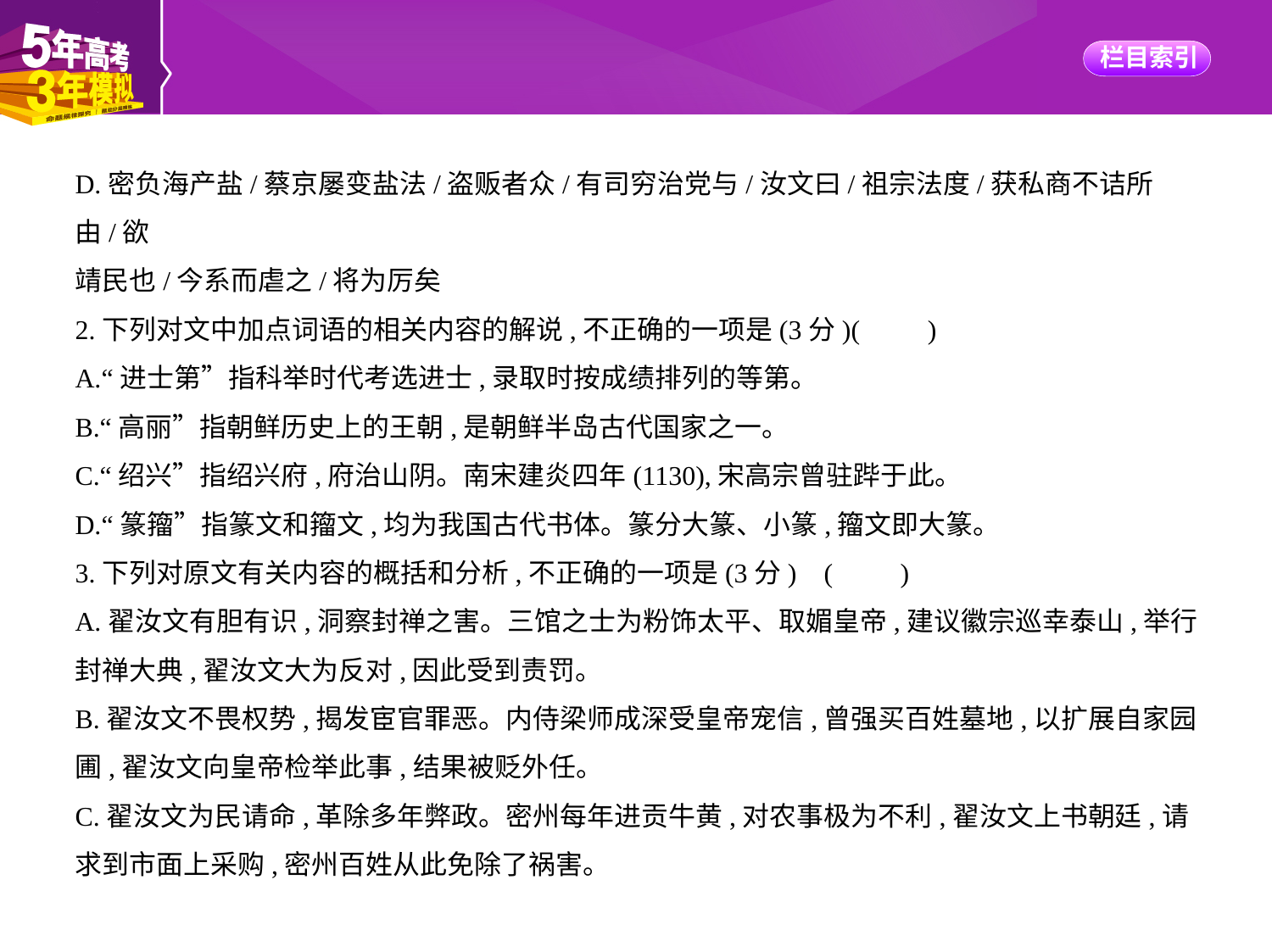

D.密负海产盐/蔡京屡变盐法/盗贩者众/有司穷治党与/汝文曰/祖宗法度/获私商不诘所由/欲
靖民也/今系而虐之/将为厉矣
2.下列对文中加点词语的相关内容的解说,不正确的一项是(3分)(　　)
A.“进士第”指科举时代考选进士,录取时按成绩排列的等第。
B.“高丽”指朝鲜历史上的王朝,是朝鲜半岛古代国家之一。
C.“绍兴”指绍兴府,府治山阴。南宋建炎四年(1130),宋高宗曾驻跸于此。
D.“篆籀”指篆文和籀文,均为我国古代书体。篆分大篆、小篆,籀文即大篆。
3.下列对原文有关内容的概括和分析,不正确的一项是(3分) (　　)
A.翟汝文有胆有识,洞察封禅之害。三馆之士为粉饰太平、取媚皇帝,建议徽宗巡幸泰山,举行
封禅大典,翟汝文大为反对,因此受到责罚。
B.翟汝文不畏权势,揭发宦官罪恶。内侍梁师成深受皇帝宠信,曾强买百姓墓地,以扩展自家园
圃,翟汝文向皇帝检举此事,结果被贬外任。
C.翟汝文为民请命,革除多年弊政。密州每年进贡牛黄,对农事极为不利,翟汝文上书朝廷,请
求到市面上采购,密州百姓从此免除了祸害。